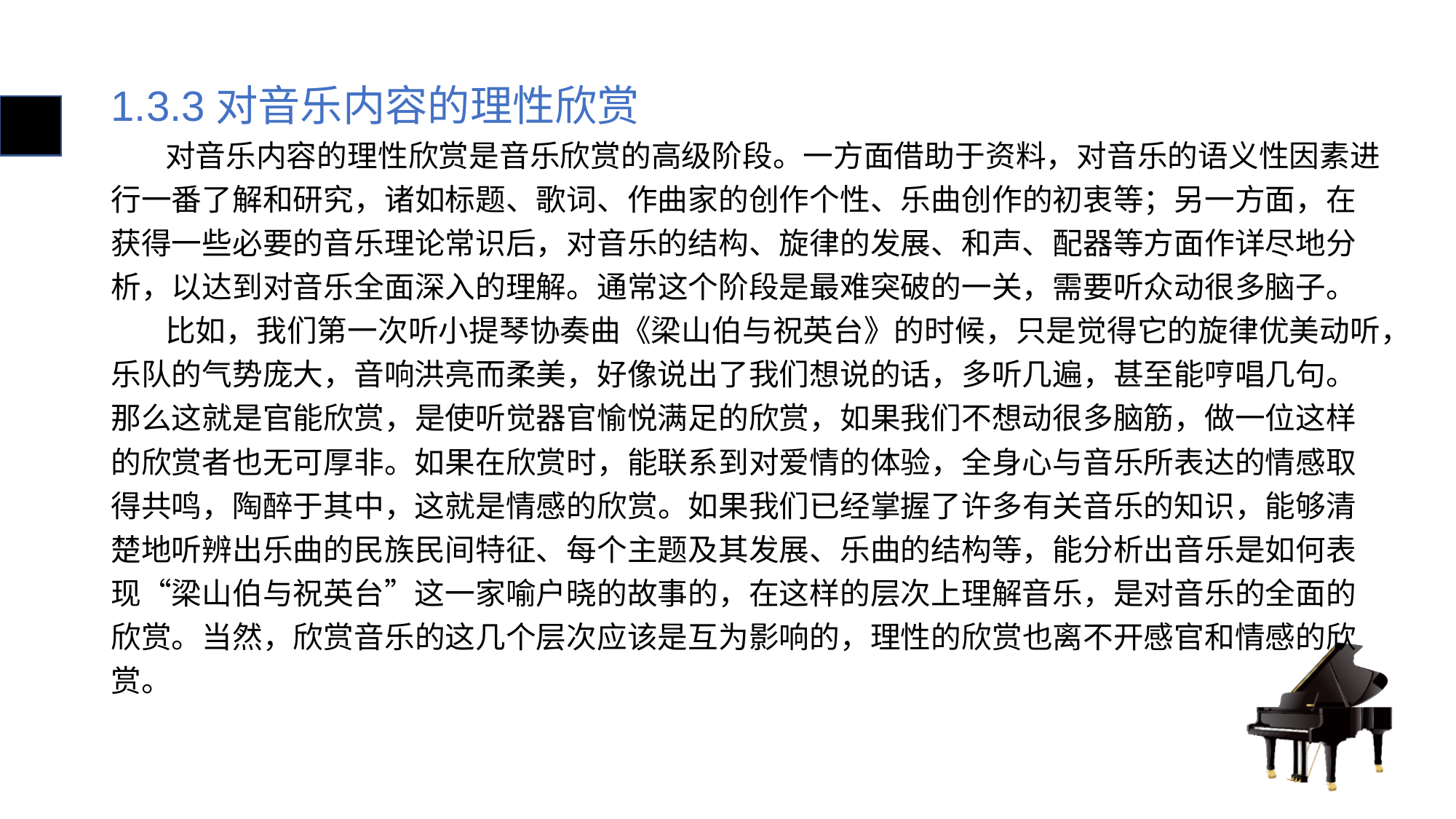

# 1.3.3对音乐内容的理性欣赏
       对音乐内容的理性欣赏是音乐欣赏的高级阶段。一方面借助于资料，对音乐的语义性因素进行一番了解和研究，诸如标题、歌词、作曲家的创作个性、乐曲创作的初衷等；另一方面，在获得一些必要的音乐理论常识后，对音乐的结构、旋律的发展、和声、配器等方面作详尽地分析，以达到对音乐全面深入的理解。通常这个阶段是最难突破的一关，需要听众动很多脑子。
       比如，我们第一次听小提琴协奏曲《梁山伯与祝英台》的时候，只是觉得它的旋律优美动听，乐队的气势庞大，音响洪亮而柔美，好像说出了我们想说的话，多听几遍，甚至能哼唱几句。那么这就是官能欣赏，是使听觉器官愉悦满足的欣赏，如果我们不想动很多脑筋，做一位这样的欣赏者也无可厚非。如果在欣赏时，能联系到对爱情的体验，全身心与音乐所表达的情感取得共鸣，陶醉于其中，这就是情感的欣赏。如果我们已经掌握了许多有关音乐的知识，能够清楚地听辨出乐曲的民族民间特征、每个主题及其发展、乐曲的结构等，能分析出音乐是如何表现“梁山伯与祝英台”这一家喻户晓的故事的，在这样的层次上理解音乐，是对音乐的全面的欣赏。当然，欣赏音乐的这几个层次应该是互为影响的，理性的欣赏也离不开感官和情感的欣赏。